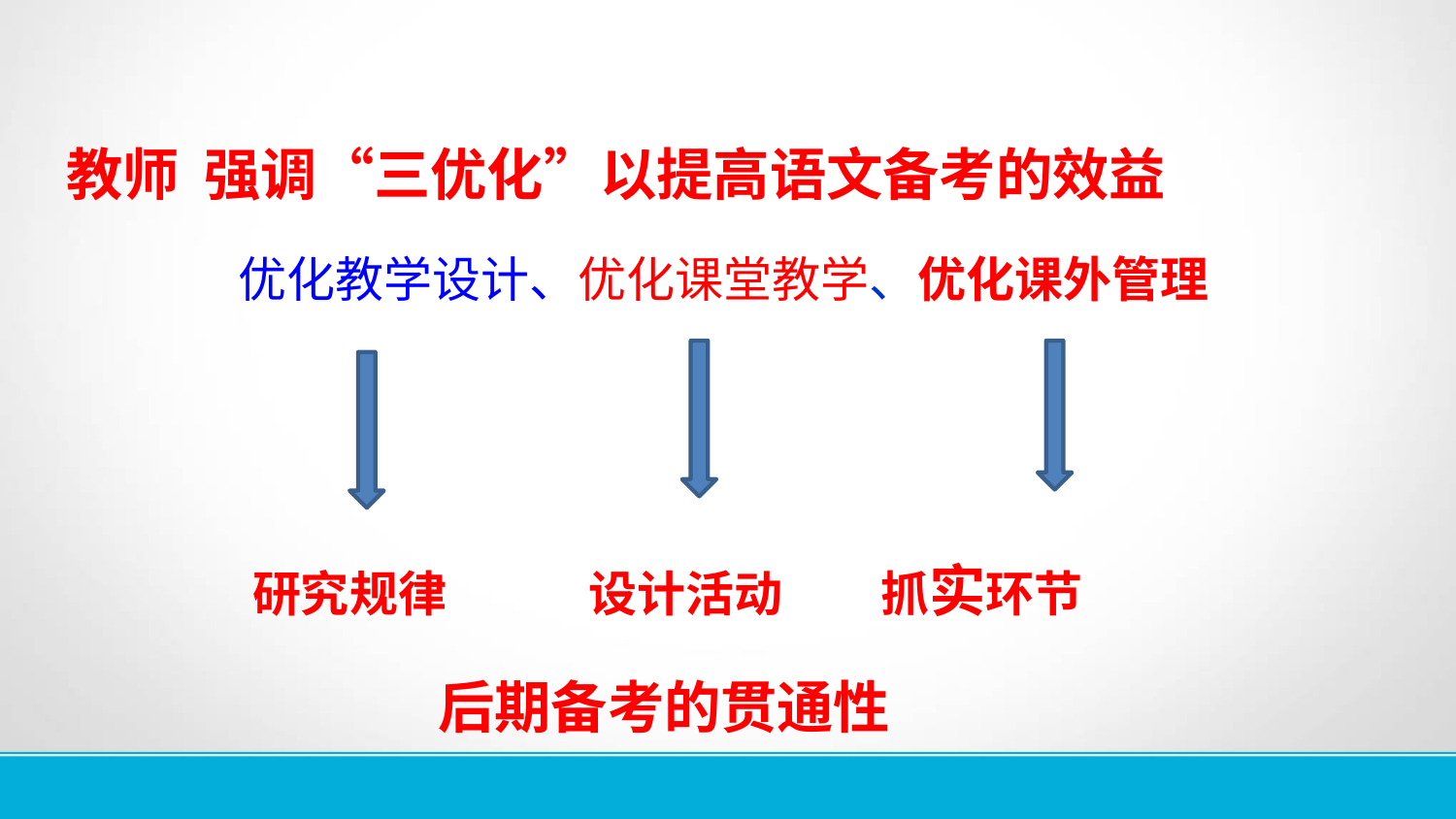

#
教师  强调“三优化”以提高语文备考的效益
      优化教学设计、优化课堂教学、优化课外管理

                研究规律             设计活动         抓实环节
                                 后期备考的贯通性